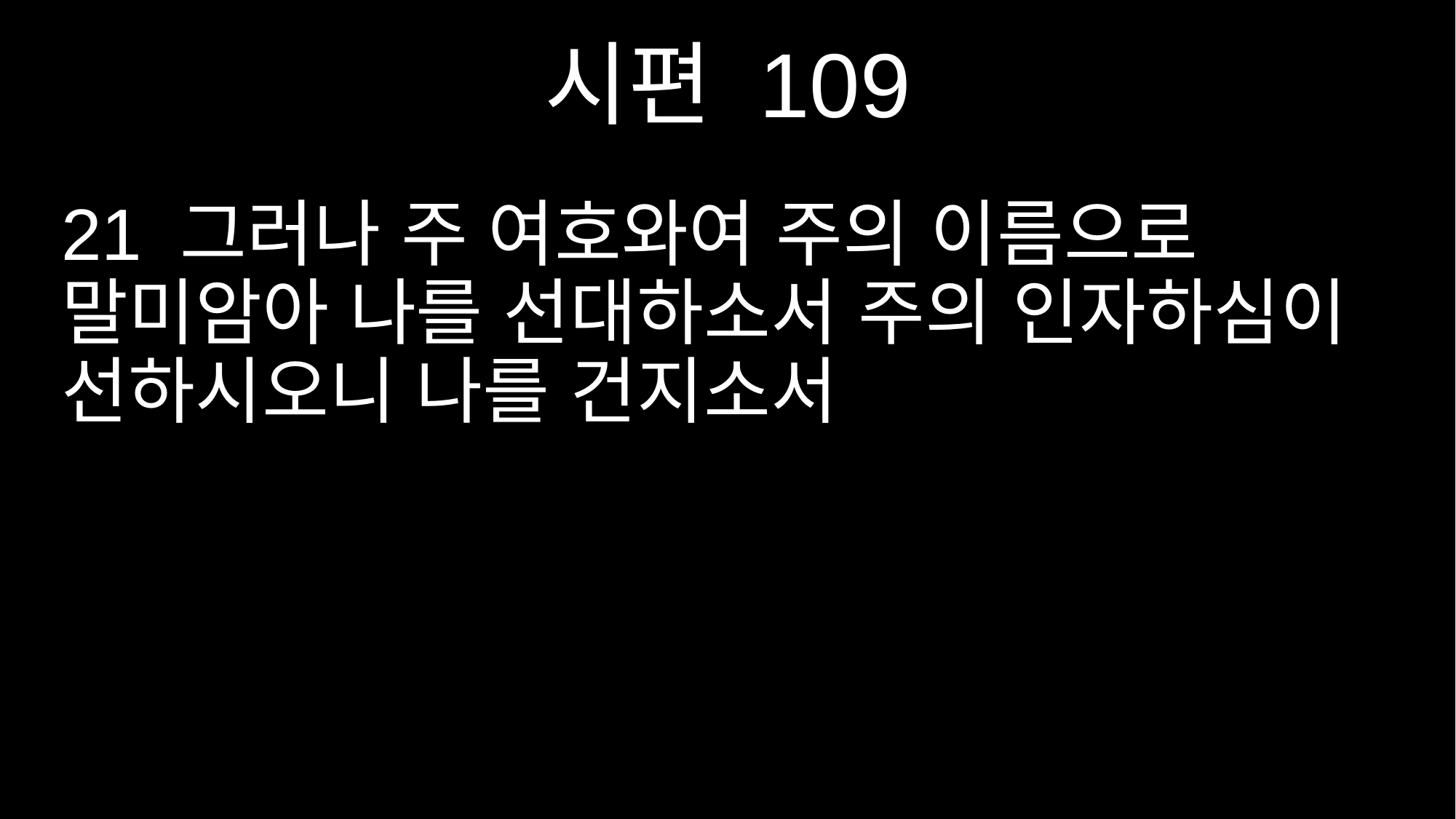

시편 109
21 그러나 주 여호와여 주의 이름으로 말미암아 나를 선대하소서 주의 인자하심이 선하시오니 나를 건지소서